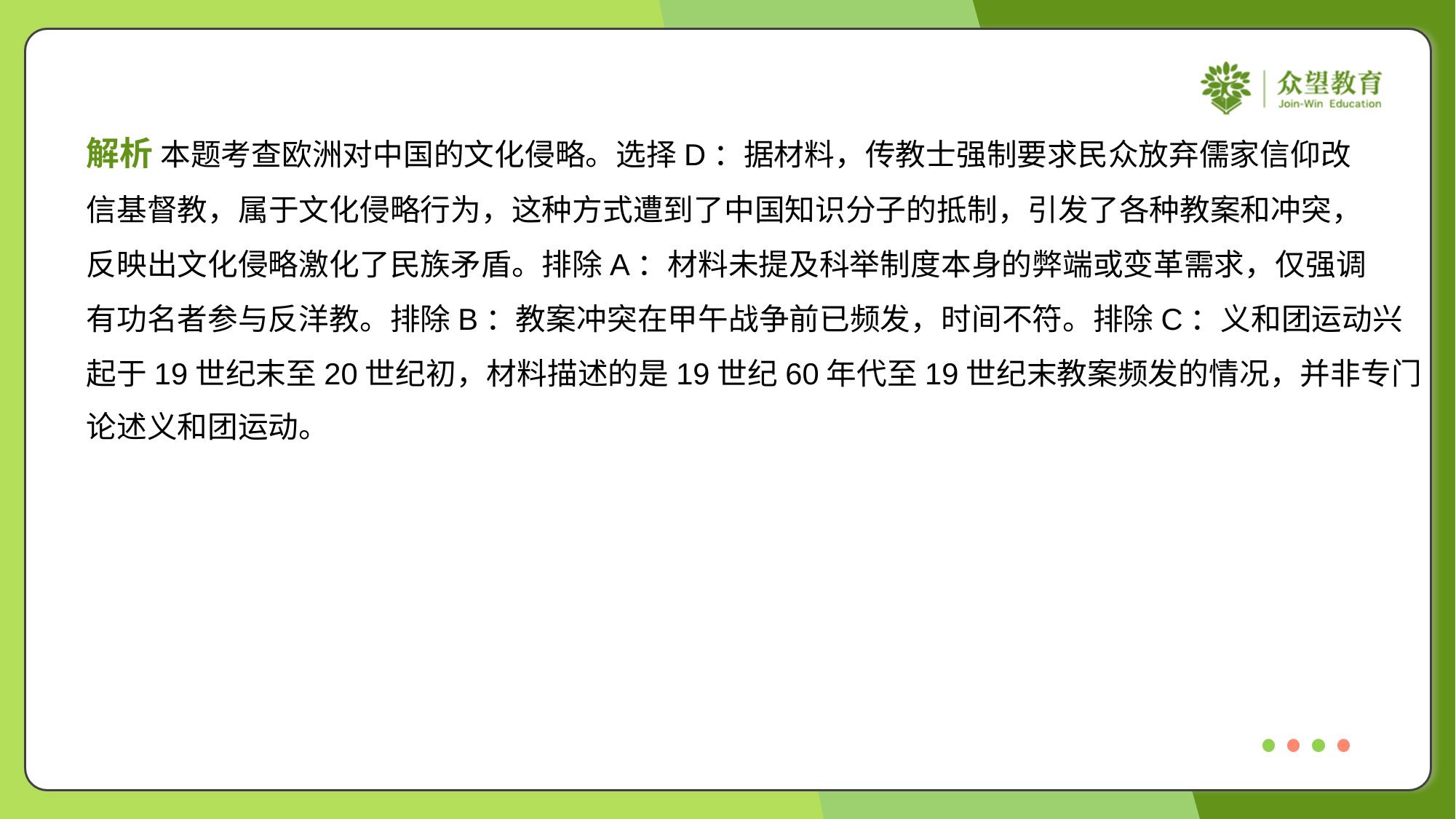

解析 本题考查欧洲对中国的文化侵略。选择D：据材料，传教士强制要求民众放弃儒家信仰改
信基督教，属于文化侵略行为，这种方式遭到了中国知识分子的抵制，引发了各种教案和冲突，
反映出文化侵略激化了民族矛盾。排除A：材料未提及科举制度本身的弊端或变革需求，仅强调
有功名者参与反洋教。排除B：教案冲突在甲午战争前已频发，时间不符。排除C：义和团运动兴
起于19世纪末至20世纪初，材料描述的是19世纪60年代至19世纪末教案频发的情况，并非专门
论述义和团运动。